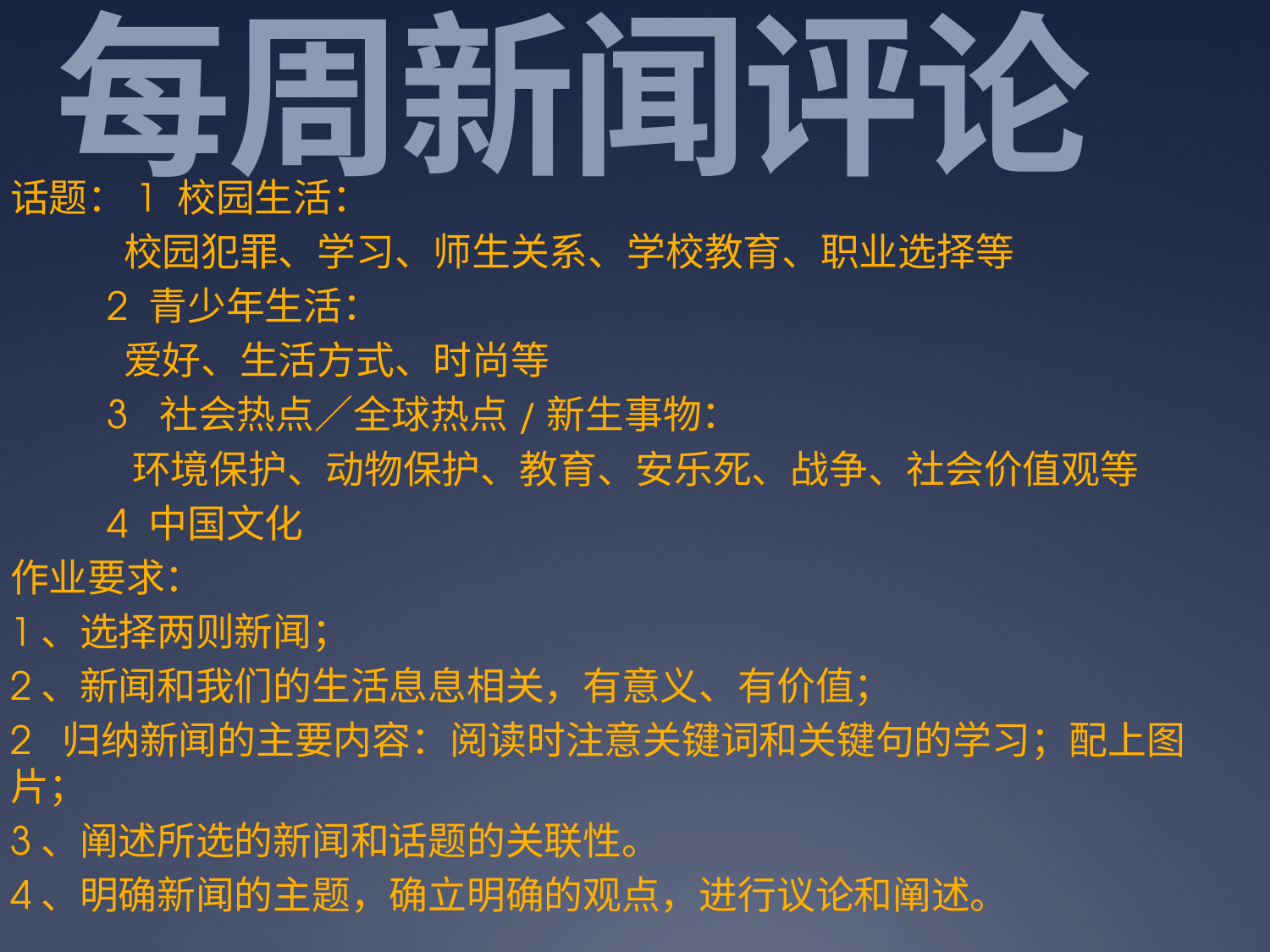

# 每周新闻评论
话题：1 校园生活：
            校园犯罪、学习、师生关系、学校教育、职业选择等
         2 青少年生活：
            爱好、生活方式、时尚等
         3  社会热点／全球热点/新生事物：
             环境保护、动物保护、教育、安乐死、战争、社会价值观等
         4 中国文化
作业要求：
1、选择两则新闻；
2、新闻和我们的生活息息相关，有意义、有价值；
2  归纳新闻的主要内容：阅读时注意关键词和关键句的学习；配上图片；
3、阐述所选的新闻和话题的关联性。
4、明确新闻的主题，确立明确的观点，进行议论和阐述。